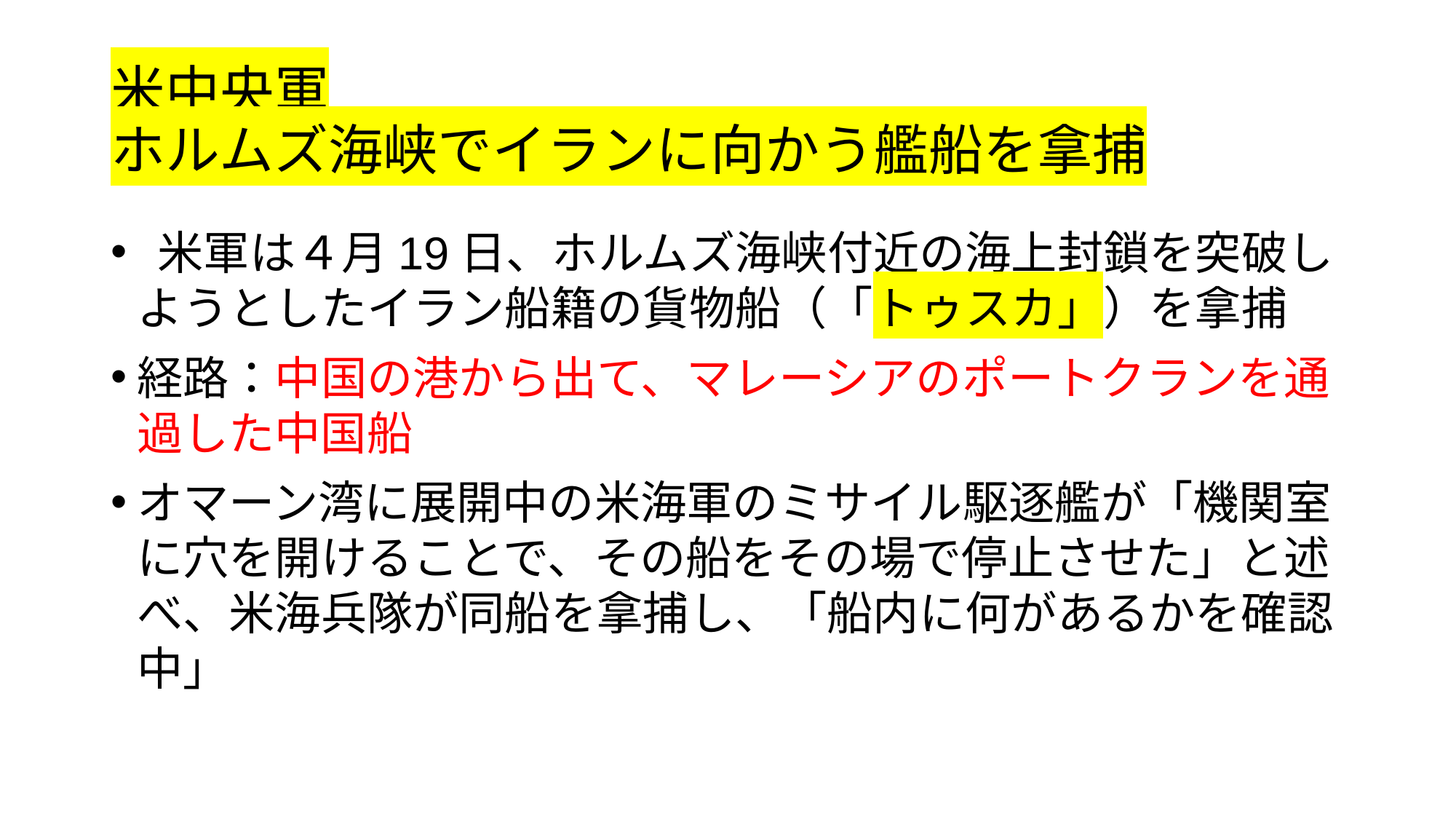

# 米中央軍 ホルムズ海峡でイランに向かう艦船を拿捕
 米軍は４月19日、ホルムズ海峡付近の海上封鎖を突破しようとしたイラン船籍の貨物船（「トゥスカ」）を拿捕
経路：中国の港から出て、マレーシアのポートクランを通過した中国船
オマーン湾に展開中の米海軍のミサイル駆逐艦が「機関室に穴を開けることで、その船をその場で停止させた」と述べ、米海兵隊が同船を拿捕し、「船内に何があるかを確認中」